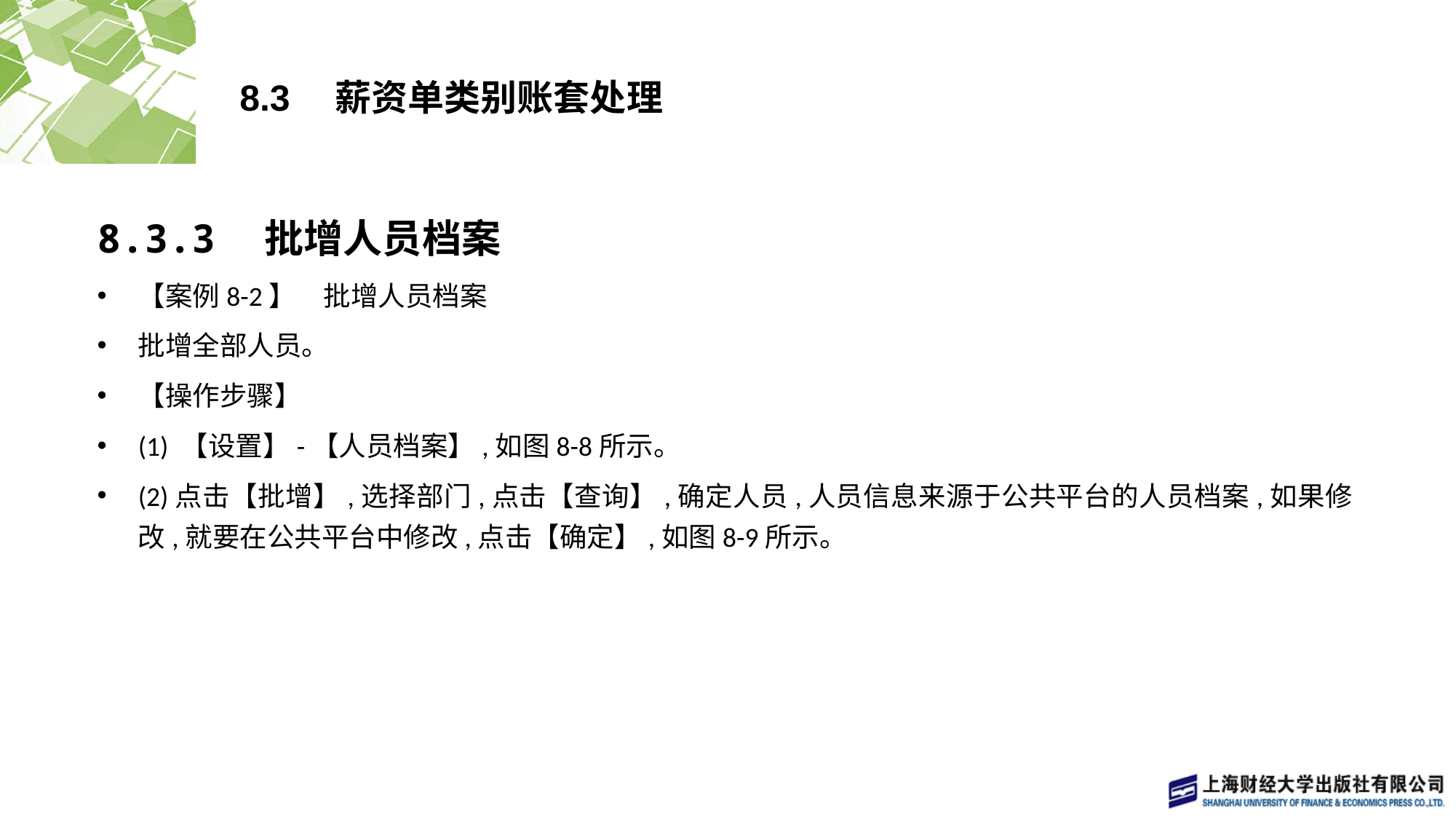

# 8.3　薪资单类别账套处理
8.3.3　批增人员档案
【案例8-2】　批增人员档案
批增全部人员。
【操作步骤】
(1) 【设置】-【人员档案】,如图8-8所示。
(2)点击【批增】,选择部门,点击【查询】,确定人员,人员信息来源于公共平台的人员档案,如果修改,就要在公共平台中修改,点击【确定】,如图8-9所示。